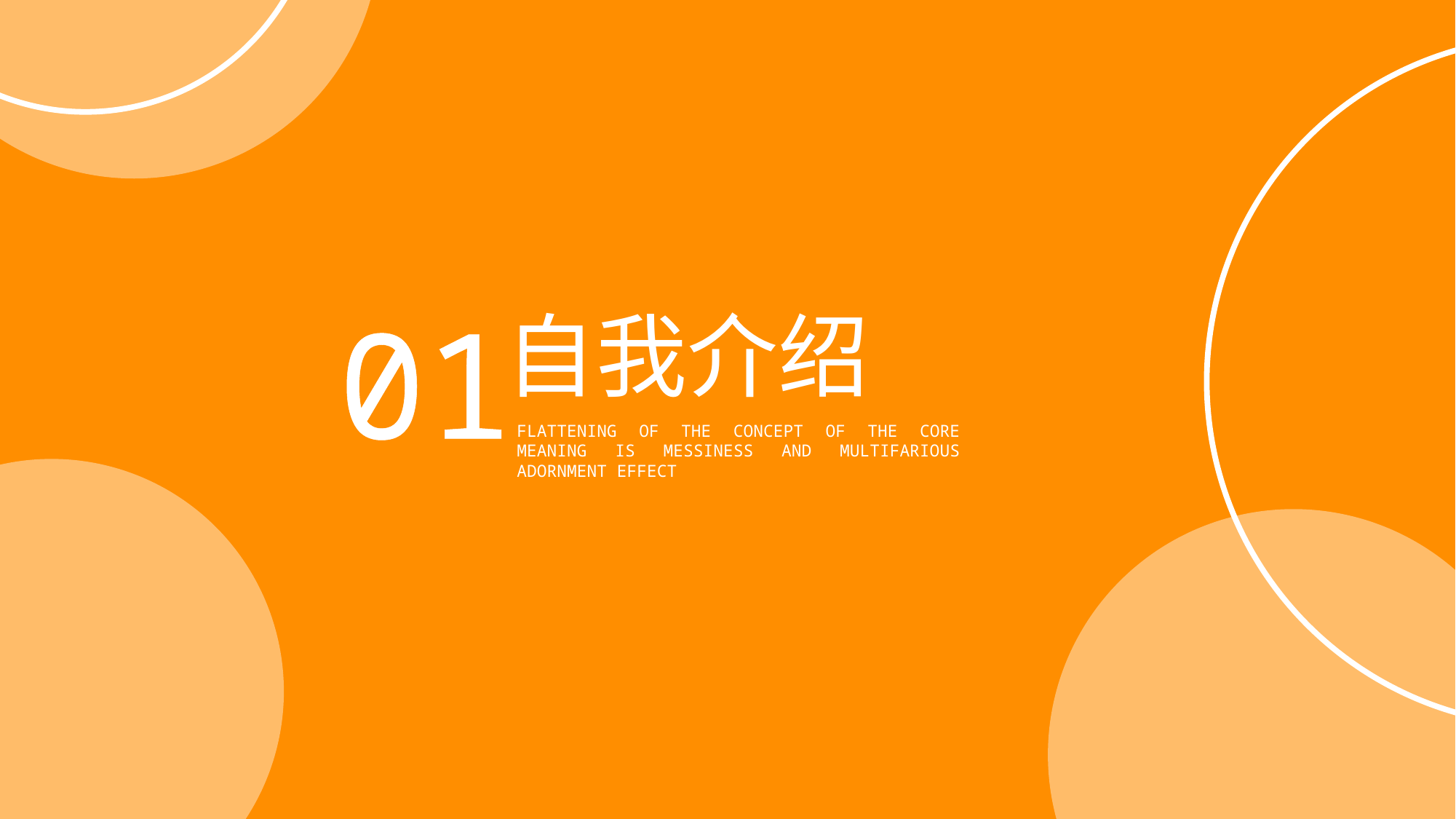

01
自我介绍
FLATTENING OF THE CONCEPT OF THE CORE MEANING IS MESSINESS AND MULTIFARIOUS ADORNMENT EFFECT